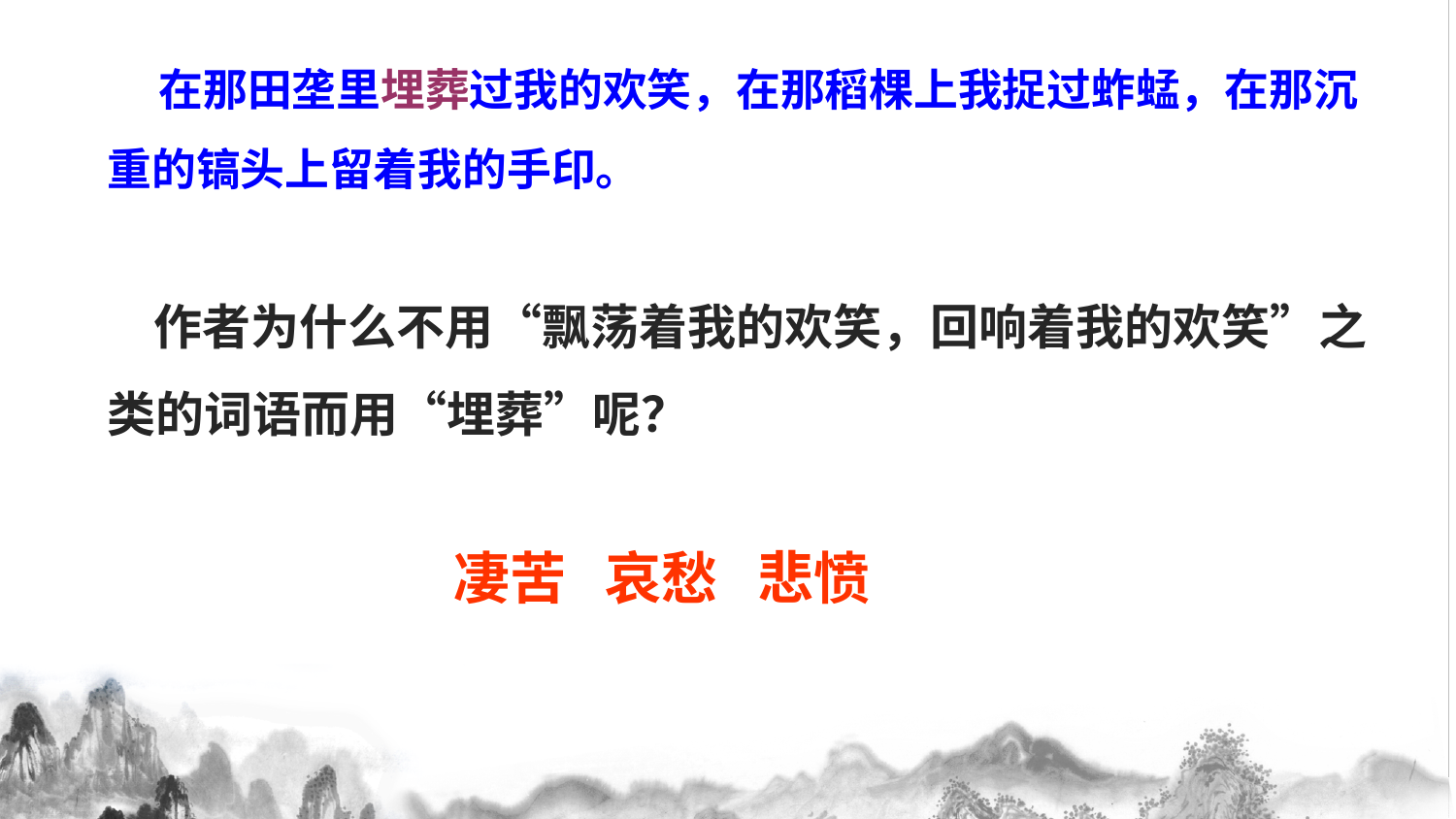

在那田垄里埋葬过我的欢笑，在那稻棵上我捉过蚱蜢，在那沉重的镐头上留着我的手印。

    作者为什么不用“飘荡着我的欢笑，回响着我的欢笑”之类的词语而用“埋葬”呢？

凄苦   哀愁   悲愤